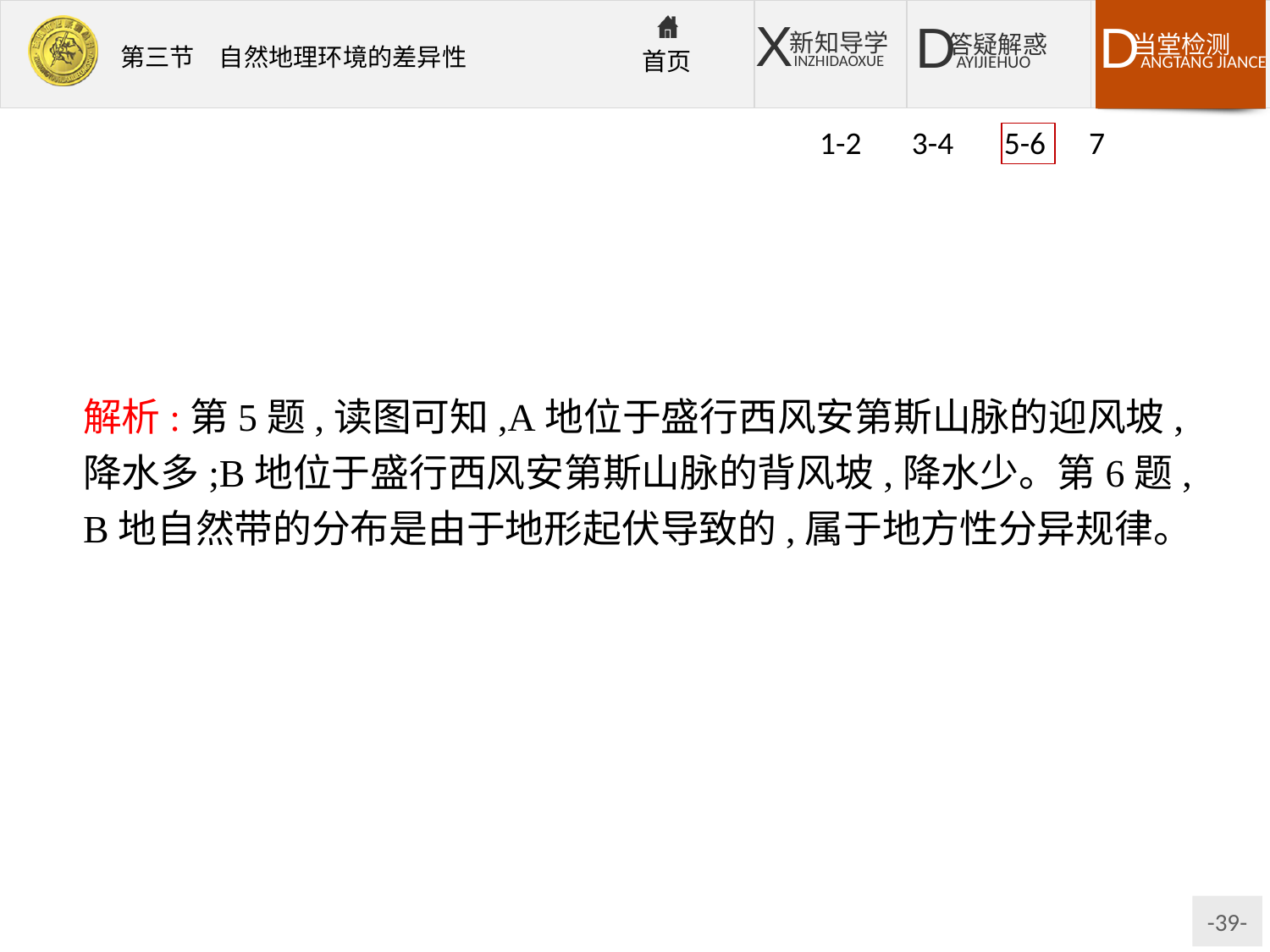

1-2       3-4       5-6      7

解析:第5题,读图可知,A地位于盛行西风安第斯山脉的迎风坡,降水多;B地位于盛行西风安第斯山脉的背风坡,降水少。第6题,B地自然带的分布是由于地形起伏导致的,属于地方性分异规律。
答案:5.A　6.D